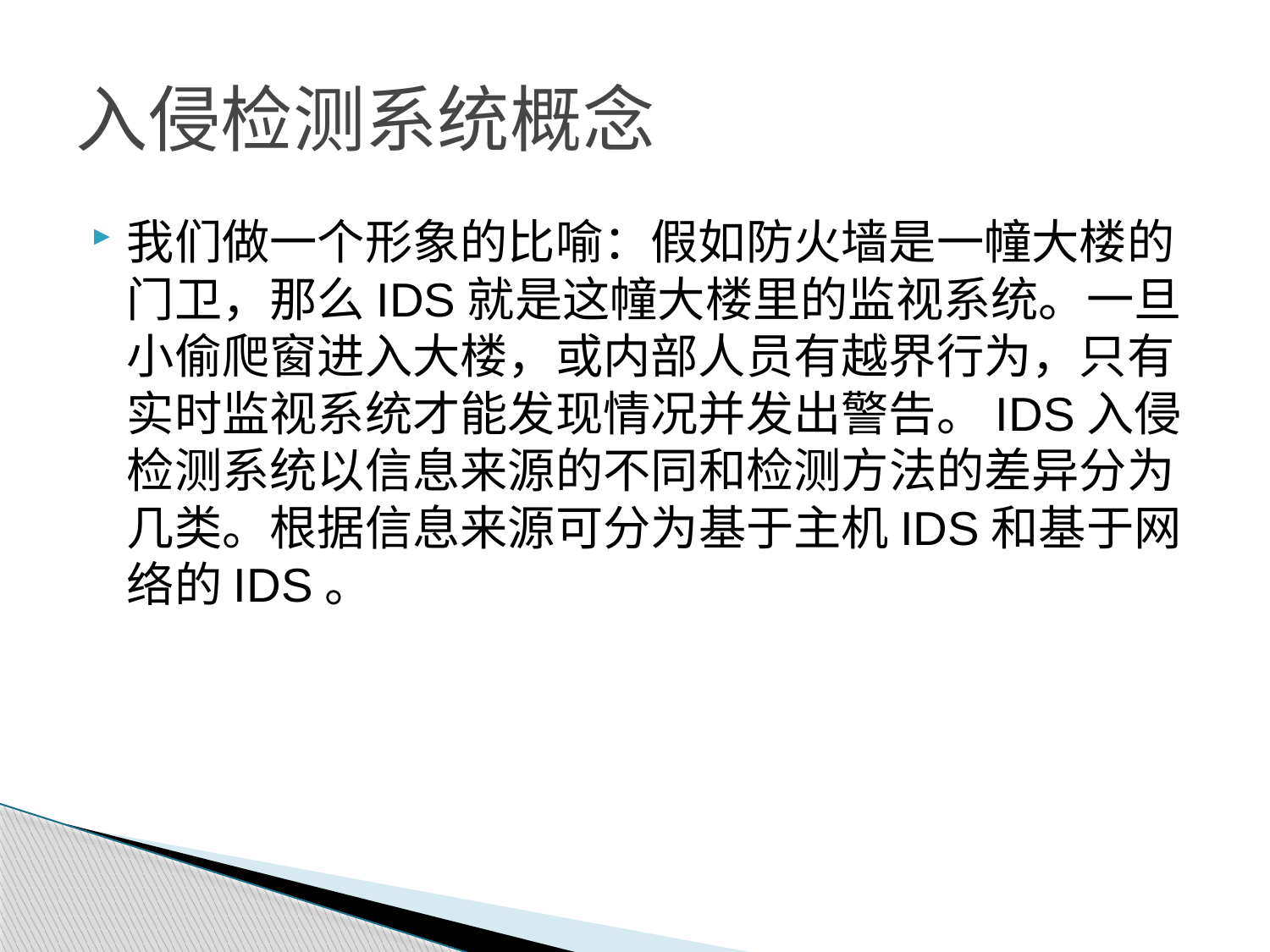

# 入侵检测系统概念
我们做一个形象的比喻：假如防火墙是一幢大楼的门卫，那么IDS就是这幢大楼里的监视系统。一旦小偷爬窗进入大楼，或内部人员有越界行为，只有实时监视系统才能发现情况并发出警告。IDS入侵检测系统以信息来源的不同和检测方法的差异分为几类。根据信息来源可分为基于主机IDS和基于网络的IDS。